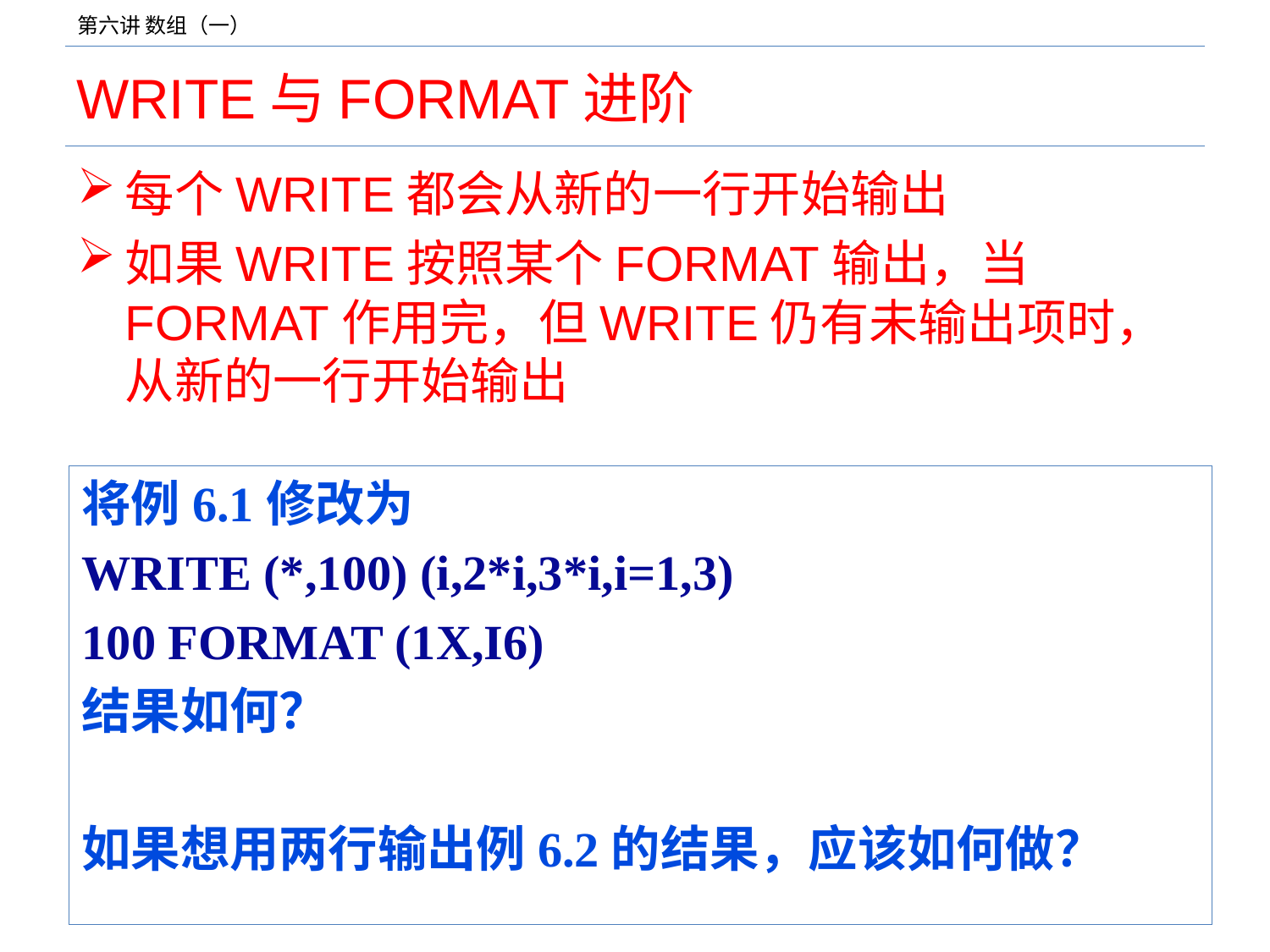

# WRITE与FORMAT进阶
每个WRITE都会从新的一行开始输出
如果WRITE按照某个FORMAT输出，当FORMAT作用完，但WRITE仍有未输出项时，从新的一行开始输出
将例6.1修改为
WRITE (*,100) (i,2*i,3*i,i=1,3)
100 FORMAT (1X,I6)
结果如何？

如果想用两行输出例6.2的结果，应该如何做？